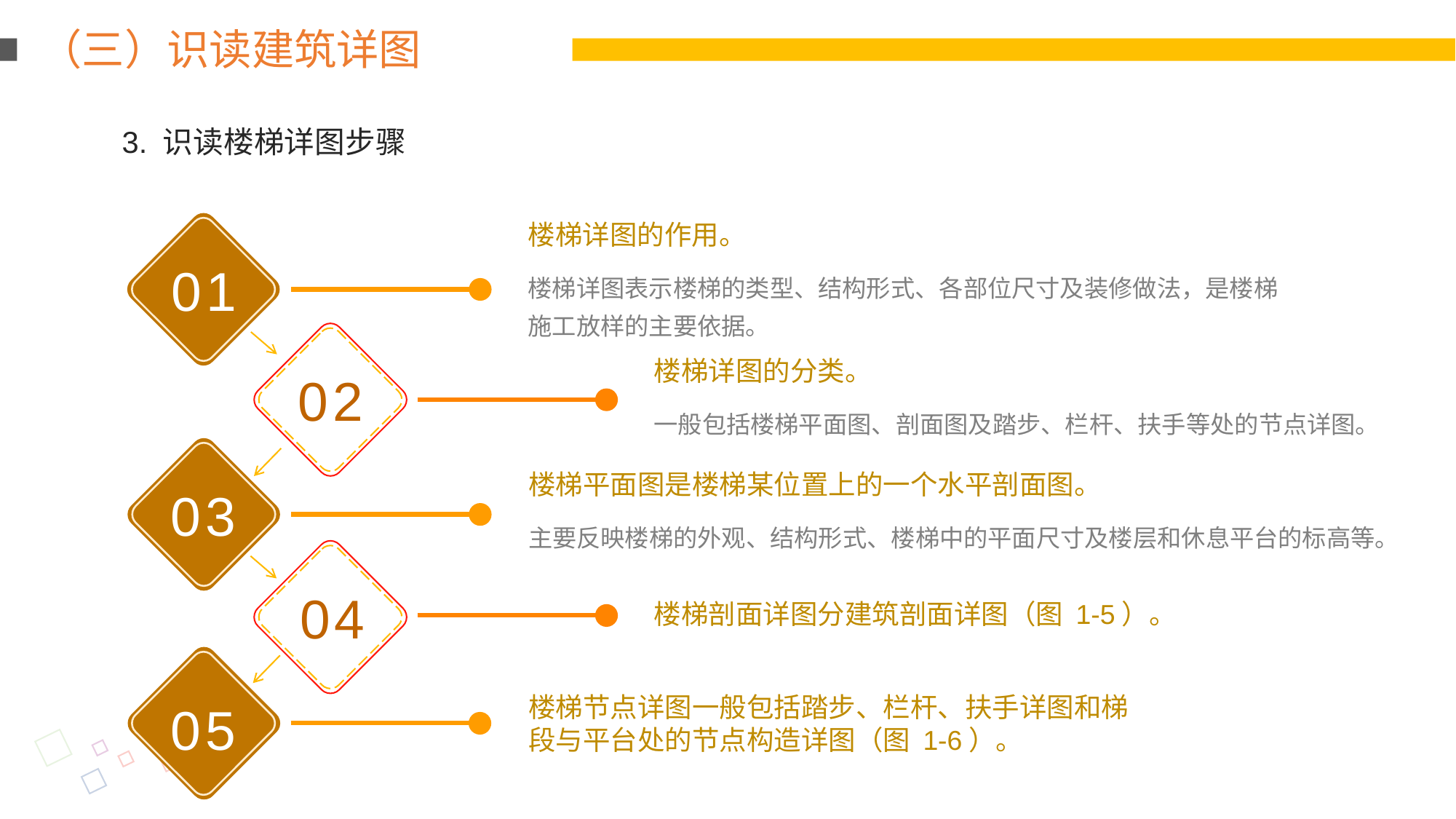

（三）识读建筑详图
3. 识读楼梯详图步骤
楼梯详图的作用。

01
楼梯详图表示楼梯的类型、结构形式、各部位尺寸及装修做法，是楼梯施工放样的主要依据。

楼梯详图的分类。
02

一般包括楼梯平面图、剖面图及踏步、栏杆、扶手等处的节点详图。

楼梯平面图是楼梯某位置上的一个水平剖面图。
03

主要反映楼梯的外观、结构形式、楼梯中的平面尺寸及楼层和休息平台的标高等。

04
楼梯剖面详图分建筑剖面详图（图 1-5）。

楼梯节点详图一般包括踏步、栏杆、扶手详图和梯段与平台处的节点构造详图（图 1-6）。

05